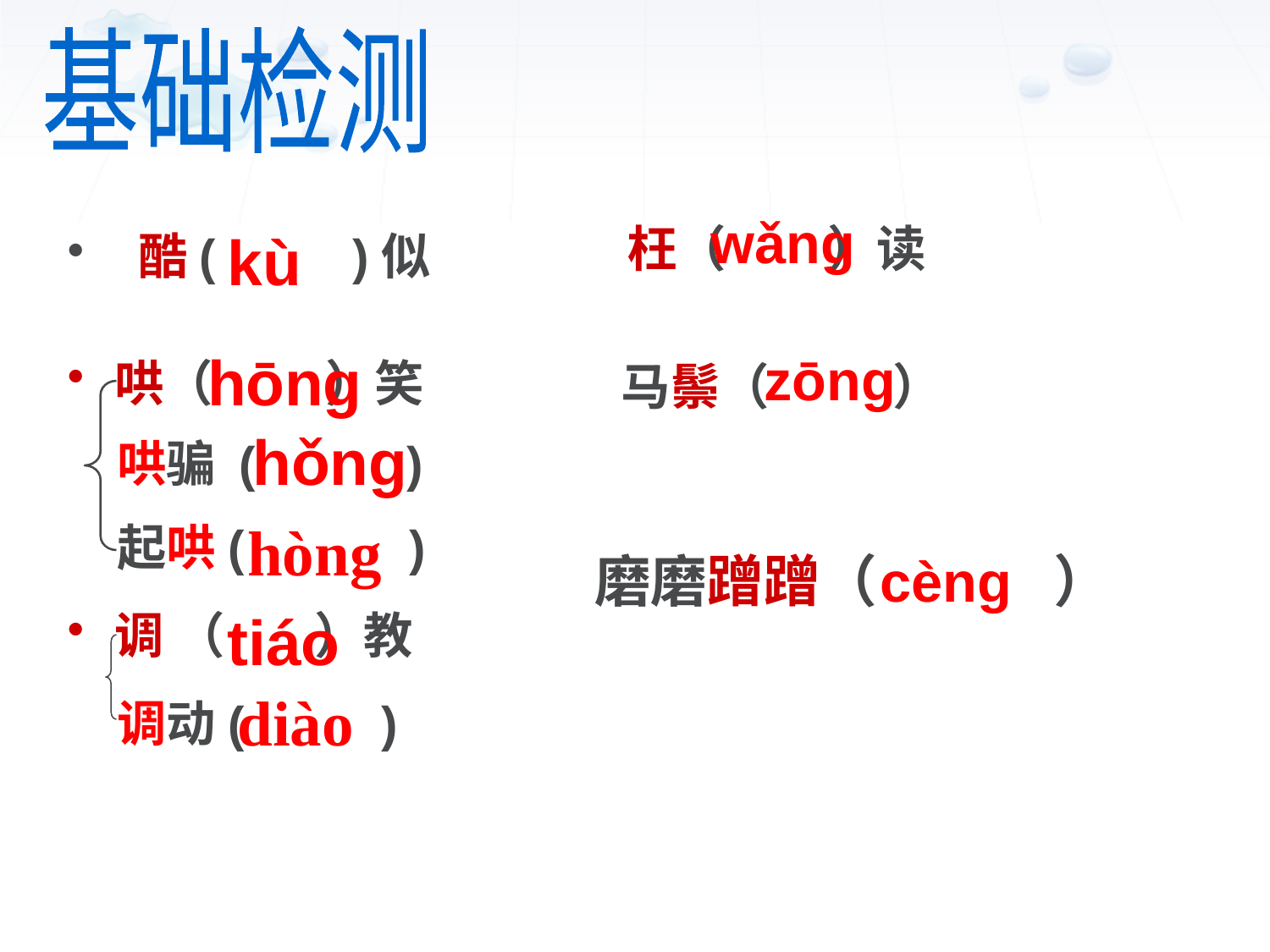

基础检测

wǎng
枉（         ）读
kù
 酷(          )似

哄（          ）笑

调 （        ）教

hōng
zōng
 马鬃（           ）

  hǒng
哄骗 (           )
起哄(            )

hòng
磨磨蹭蹭（　　 　）
cèng
tiáo

diào
调动(          )